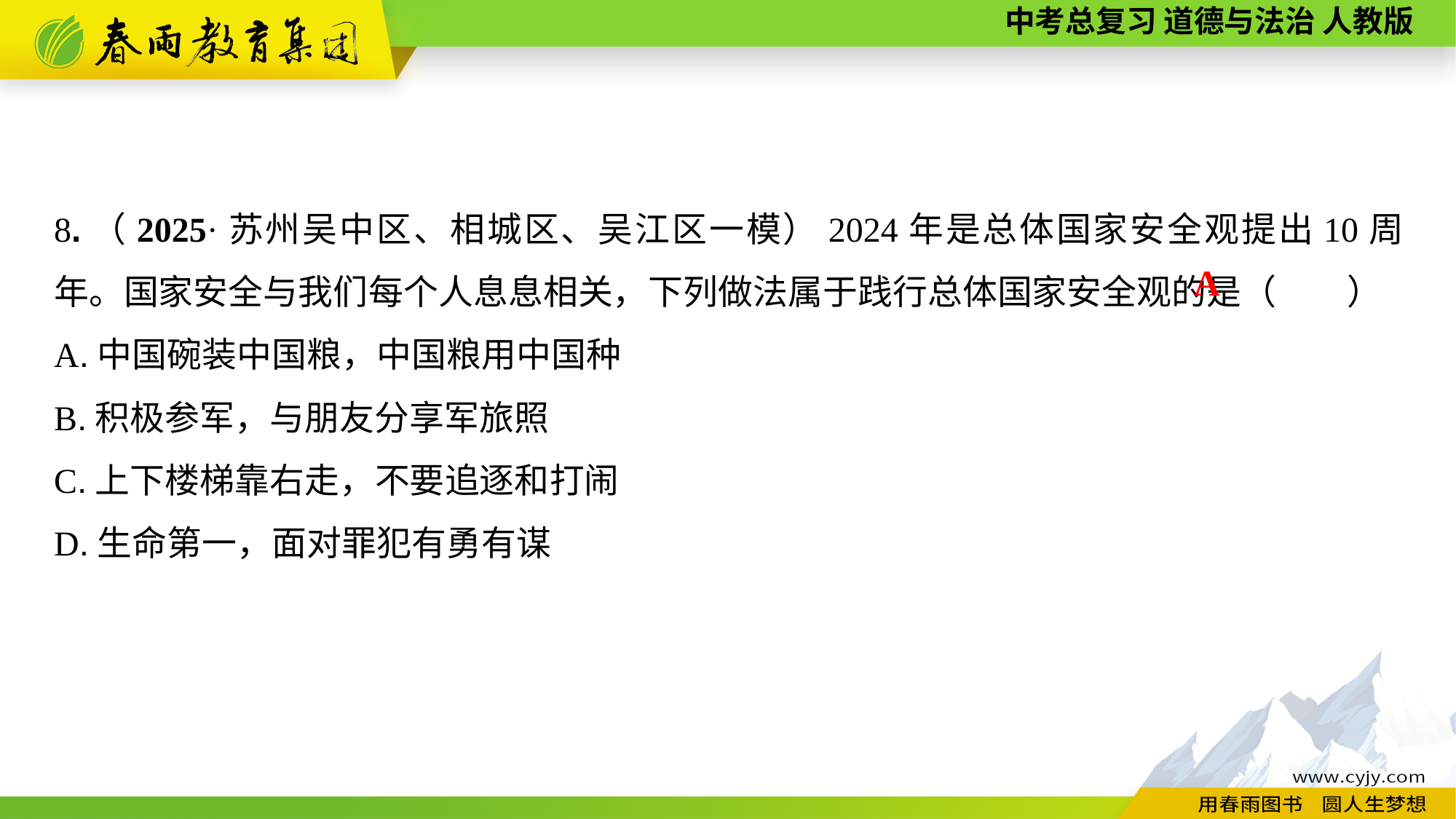

8.（2025·苏州吴中区、相城区、吴江区一模）2024年是总体国家安全观提出10周年。国家安全与我们每个人息息相关，下列做法属于践行总体国家安全观的是（　　）
A.中国碗装中国粮，中国粮用中国种
B.积极参军，与朋友分享军旅照
C.上下楼梯靠右走，不要追逐和打闹
D.生命第一，面对罪犯有勇有谋
A